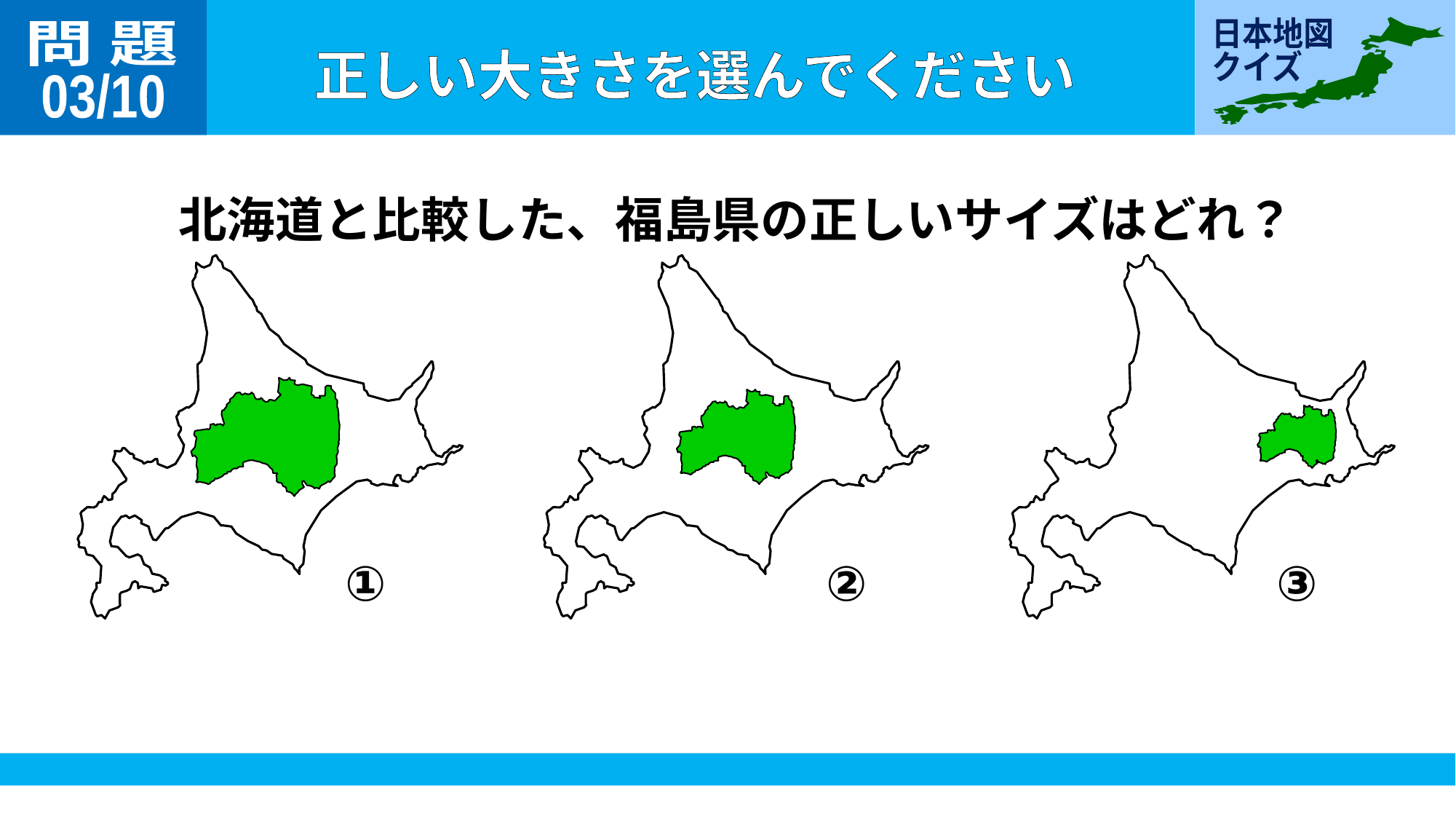

問 題
03/10
北海道と比較した、福島県の正しいサイズはどれ？

①
②
③